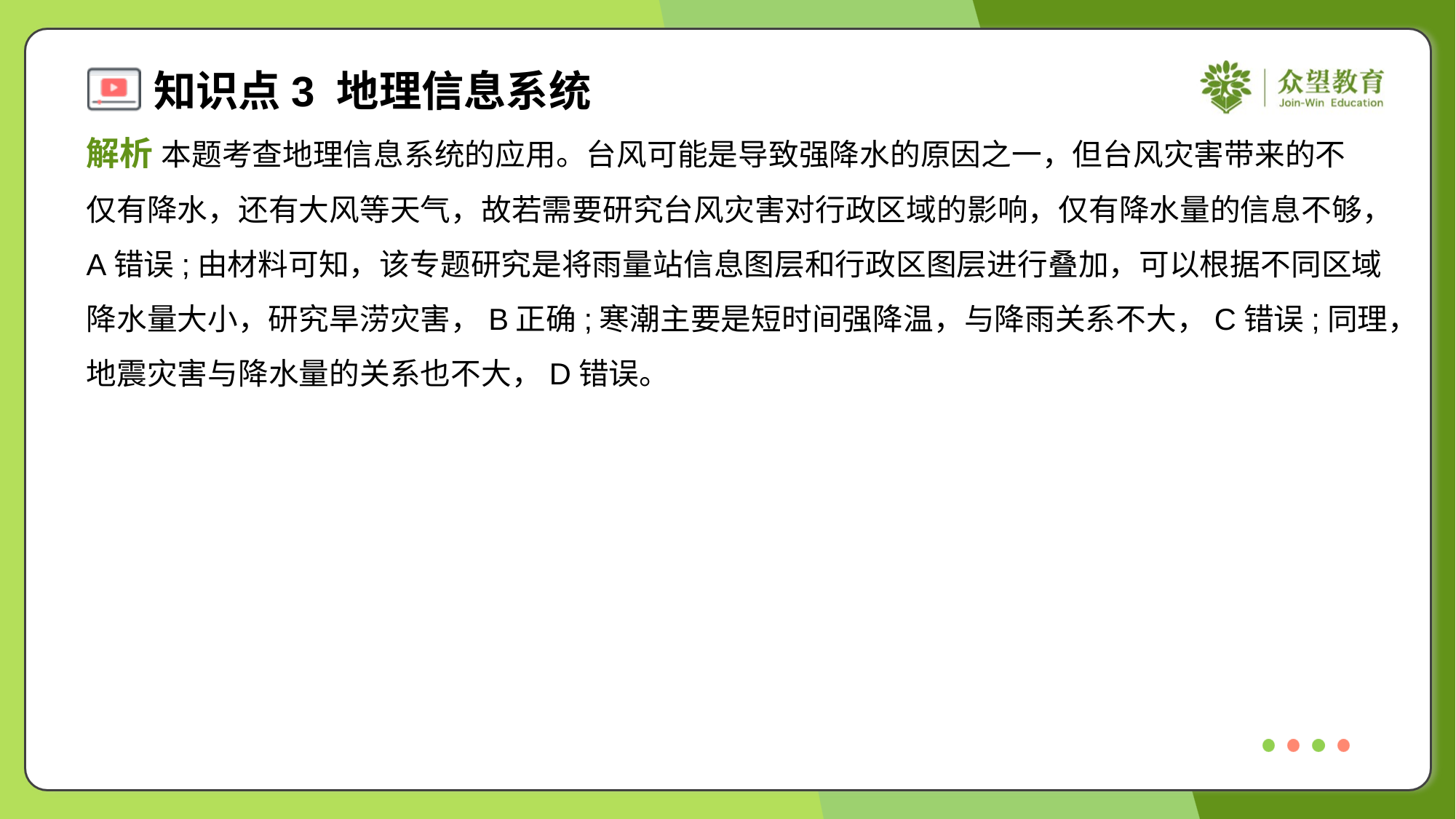

解析 本题考查地理信息系统的应用。台风可能是导致强降水的原因之一，但台风灾害带来的不
仅有降水，还有大风等天气，故若需要研究台风灾害对行政区域的影响，仅有降水量的信息不够，
A错误;由材料可知，该专题研究是将雨量站信息图层和行政区图层进行叠加，可以根据不同区域
降水量大小，研究旱涝灾害，B正确;寒潮主要是短时间强降温，与降雨关系不大，C错误;同理，
地震灾害与降水量的关系也不大，D错误。